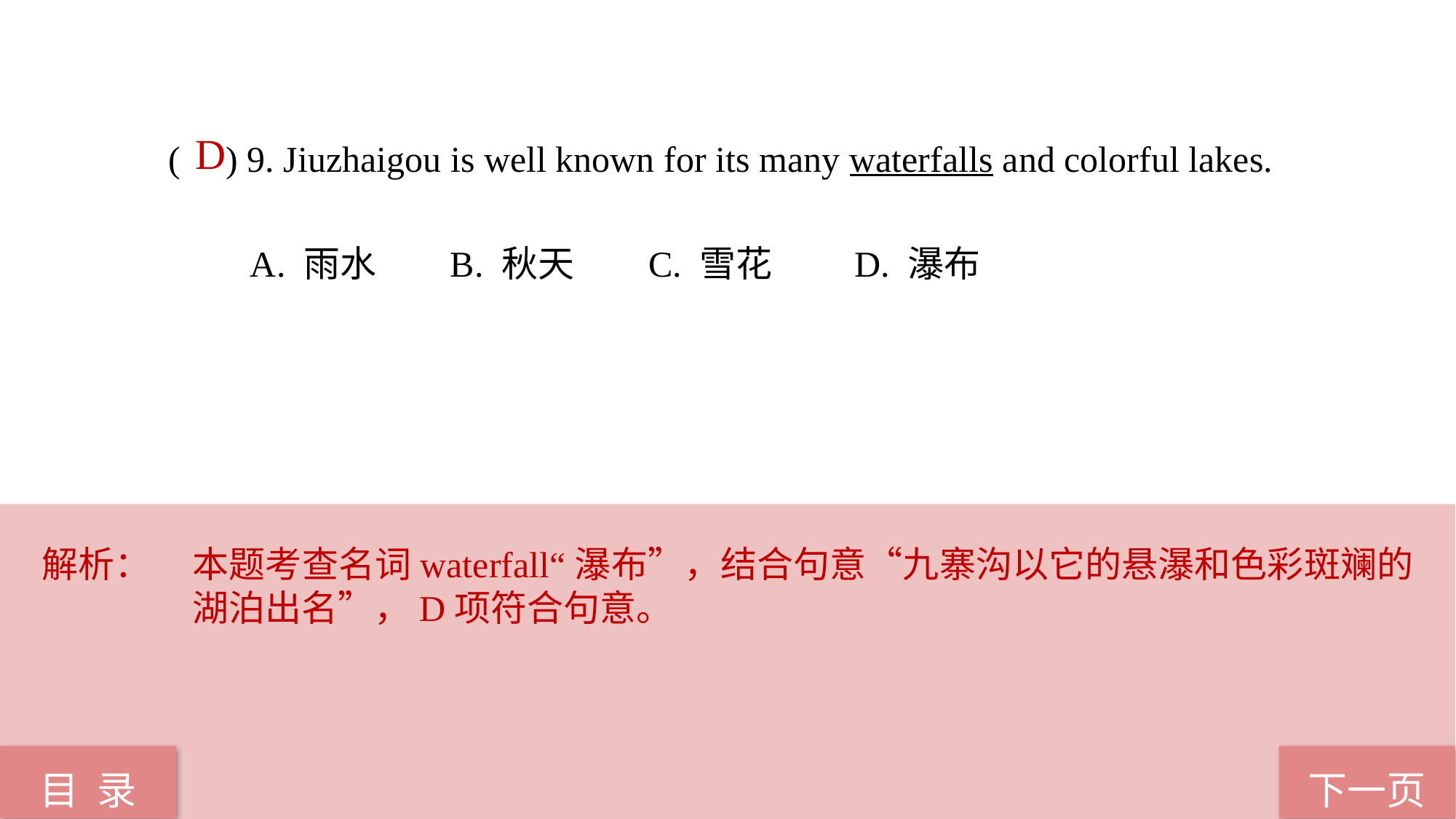

D
(     ) 9. Jiuzhaigou is well known for its many waterfalls and colorful lakes.

         A. 雨水        B. 秋天        C. 雪花         D. 瀑布
解析：	本题考查名词waterfall“瀑布”，结合句意“九寨沟以它的悬瀑和色彩斑斓的湖泊出名”，D项符合句意。